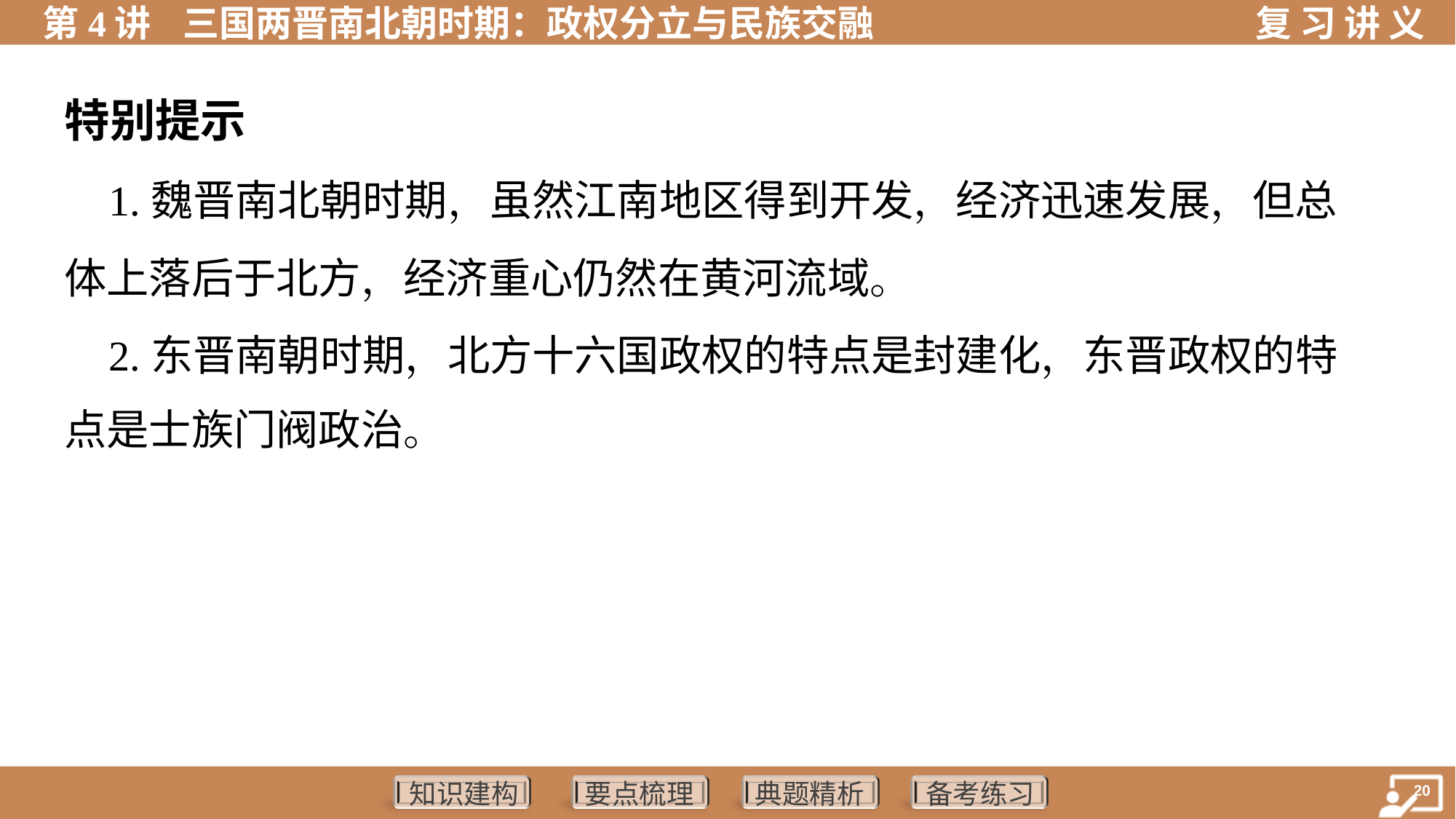

特别提示
    1.魏晋南北朝时期，虽然江南地区得到开发，经济迅速发展，但总
体上落后于北方，经济重心仍然在黄河流域。
    2.东晋南朝时期，北方十六国政权的特点是封建化，东晋政权的特
点是士族门阀政治。